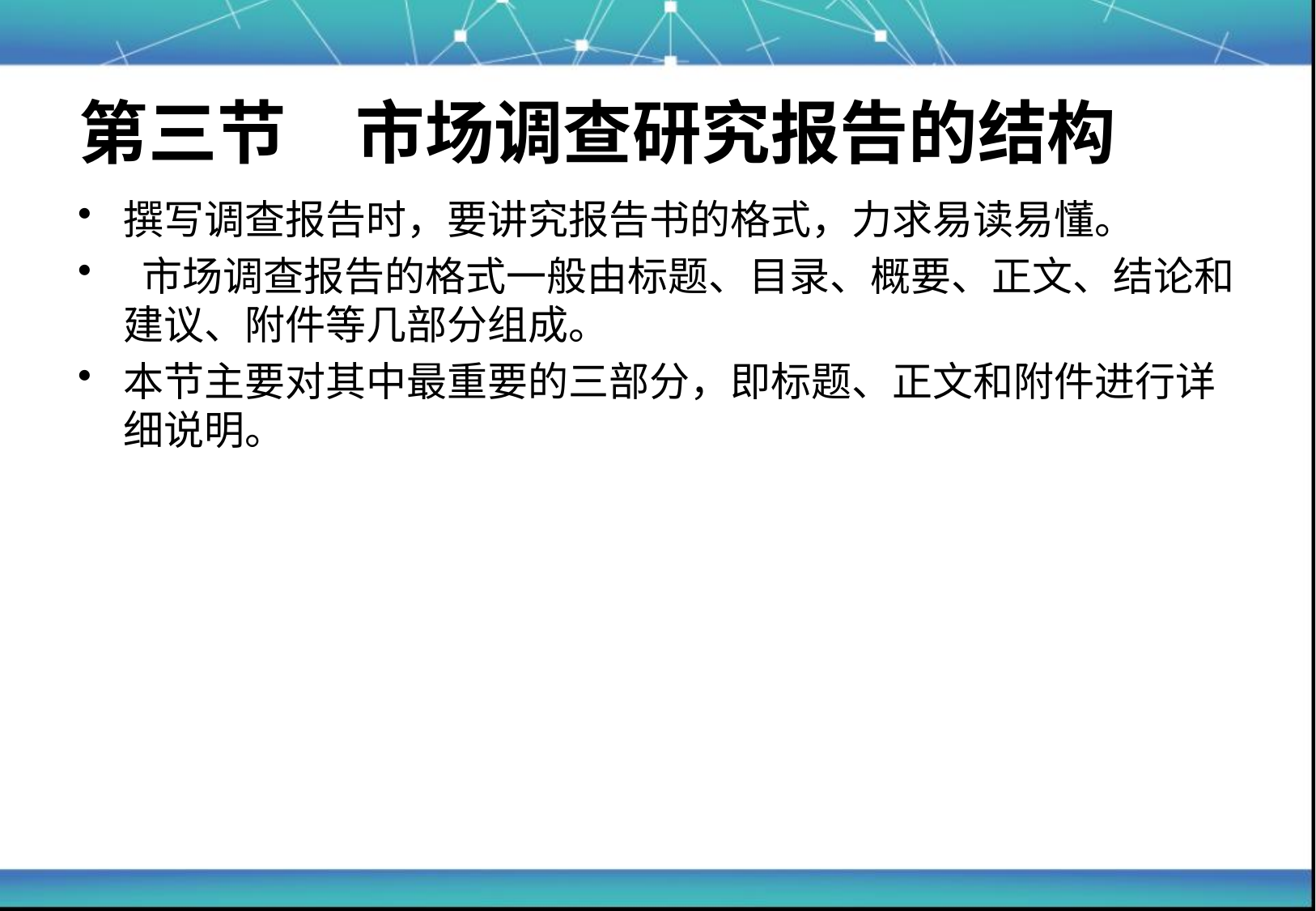

# 第三节　市场调查研究报告的结构
撰写调查报告时，要讲究报告书的格式，力求易读易懂。
 市场调查报告的格式一般由标题、目录、概要、正文、结论和建议、附件等几部分组成。
本节主要对其中最重要的三部分，即标题、正文和附件进行详细说明。